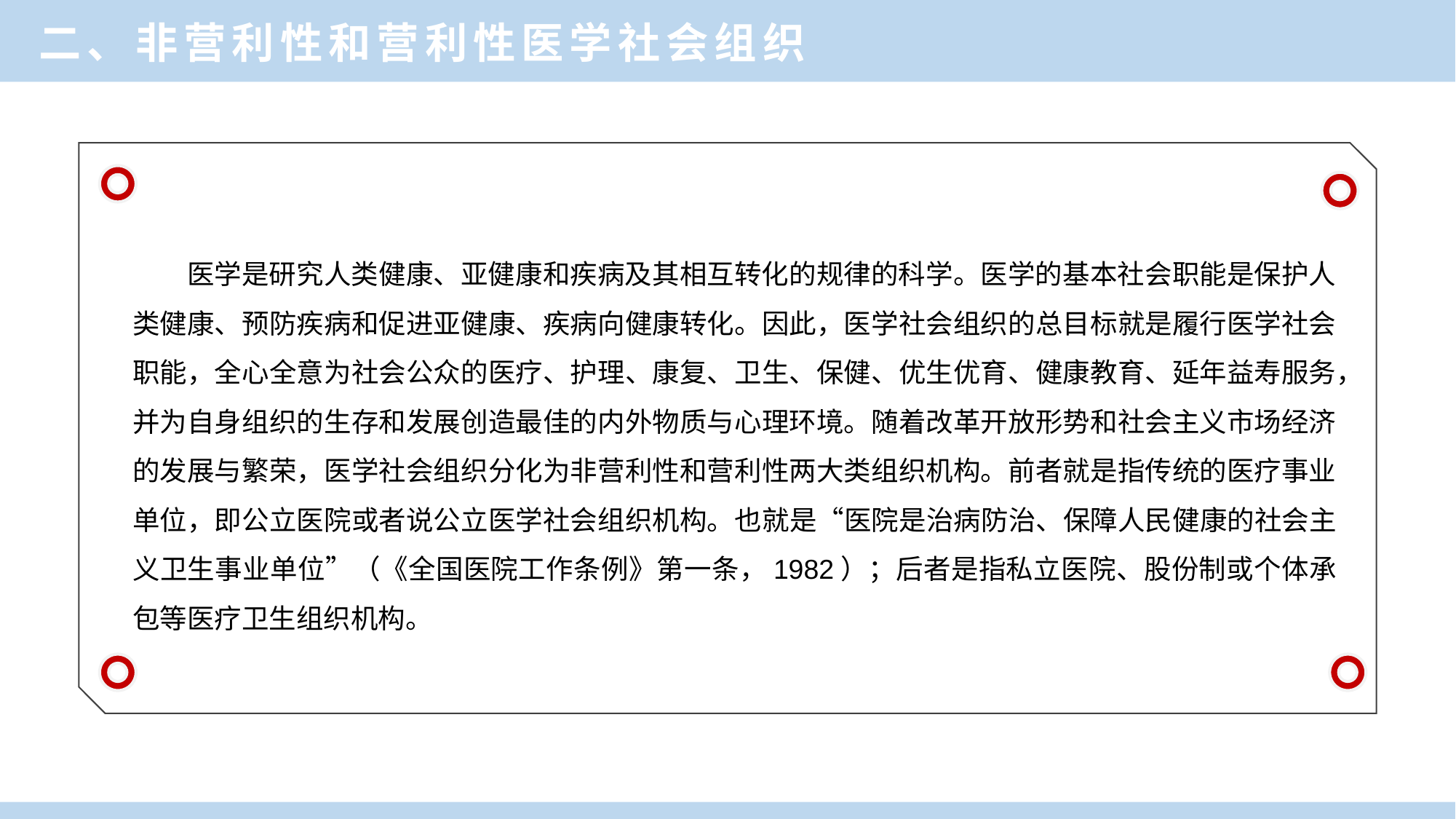

二、非营利性和营利性医学社会组织

医学是研究人类健康、亚健康和疾病及其相互转化的规律的科学。医学的基本社会职能是保护人类健康、预防疾病和促进亚健康、疾病向健康转化。因此，医学社会组织的总目标就是履行医学社会职能，全心全意为社会公众的医疗、护理、康复、卫生、保健、优生优育、健康教育、延年益寿服务，并为自身组织的生存和发展创造最佳的内外物质与心理环境。随着改革开放形势和社会主义市场经济的发展与繁荣，医学社会组织分化为非营利性和营利性两大类组织机构。前者就是指传统的医疗事业单位，即公立医院或者说公立医学社会组织机构。也就是“医院是治病防治、保障人民健康的社会主义卫生事业单位”（《全国医院工作条例》第一条，1982）；后者是指私立医院、股份制或个体承包等医疗卫生组织机构。